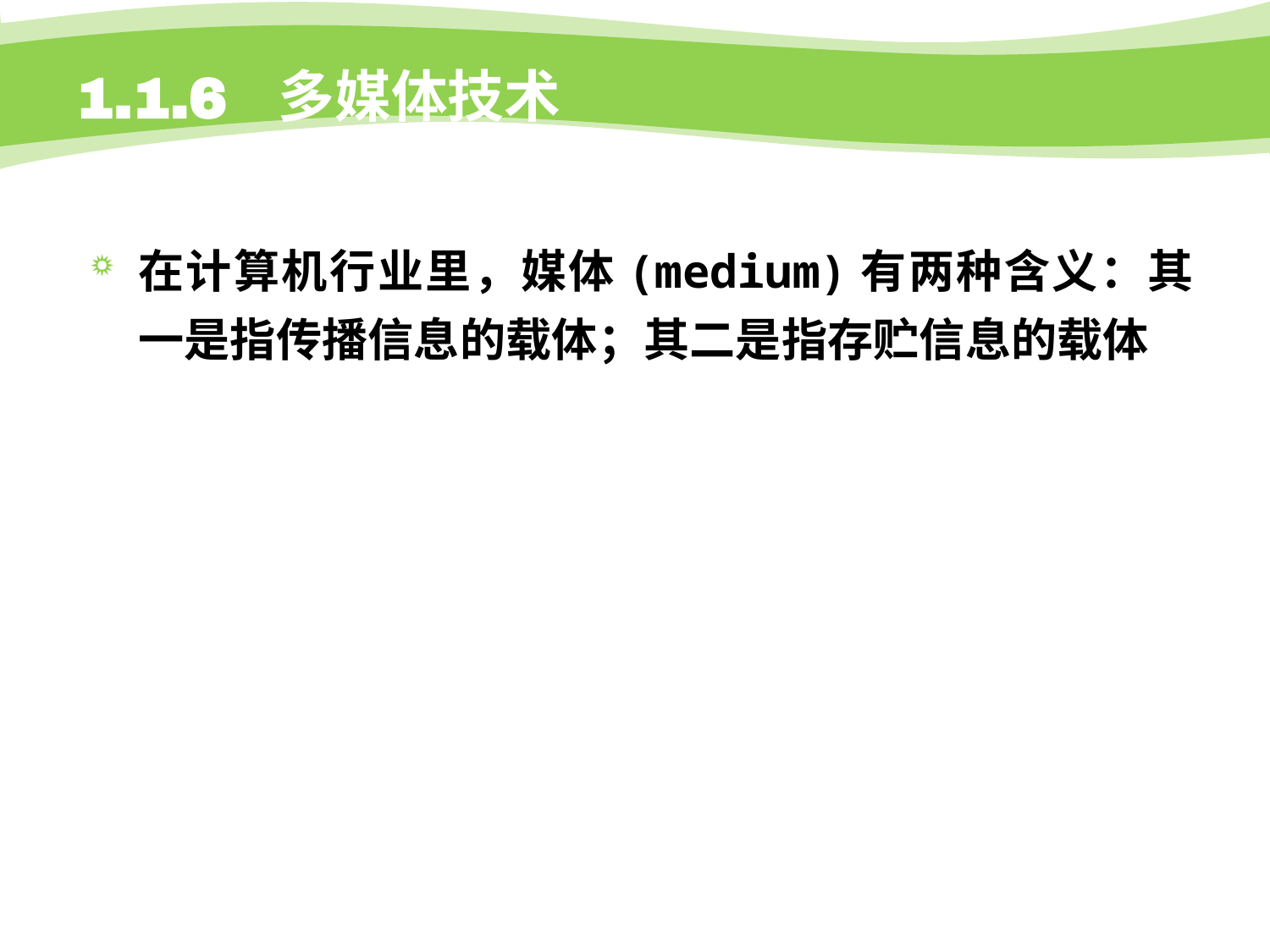

# 1.1.6  多媒体技术
在计算机行业里，媒体(medium)有两种含义：其一是指传播信息的载体；其二是指存贮信息的载体